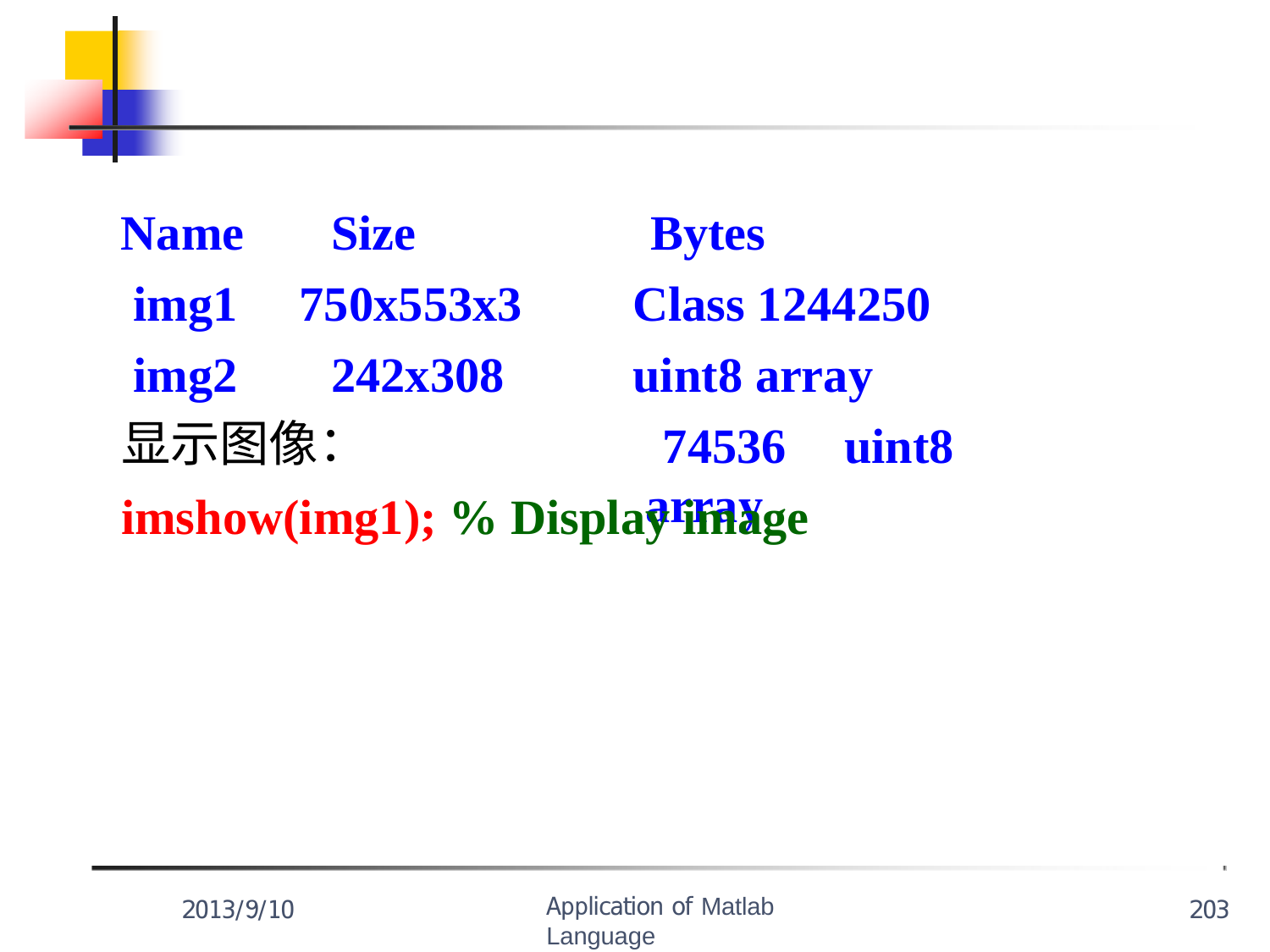

Name img1 img2
Size 750x553x3

242x308
Bytes		Class 1244250	uint8 array

74536	uint8 array
显示图像：

imshow(img1); % Display image
Application of Matlab Language
2013/9/10
203